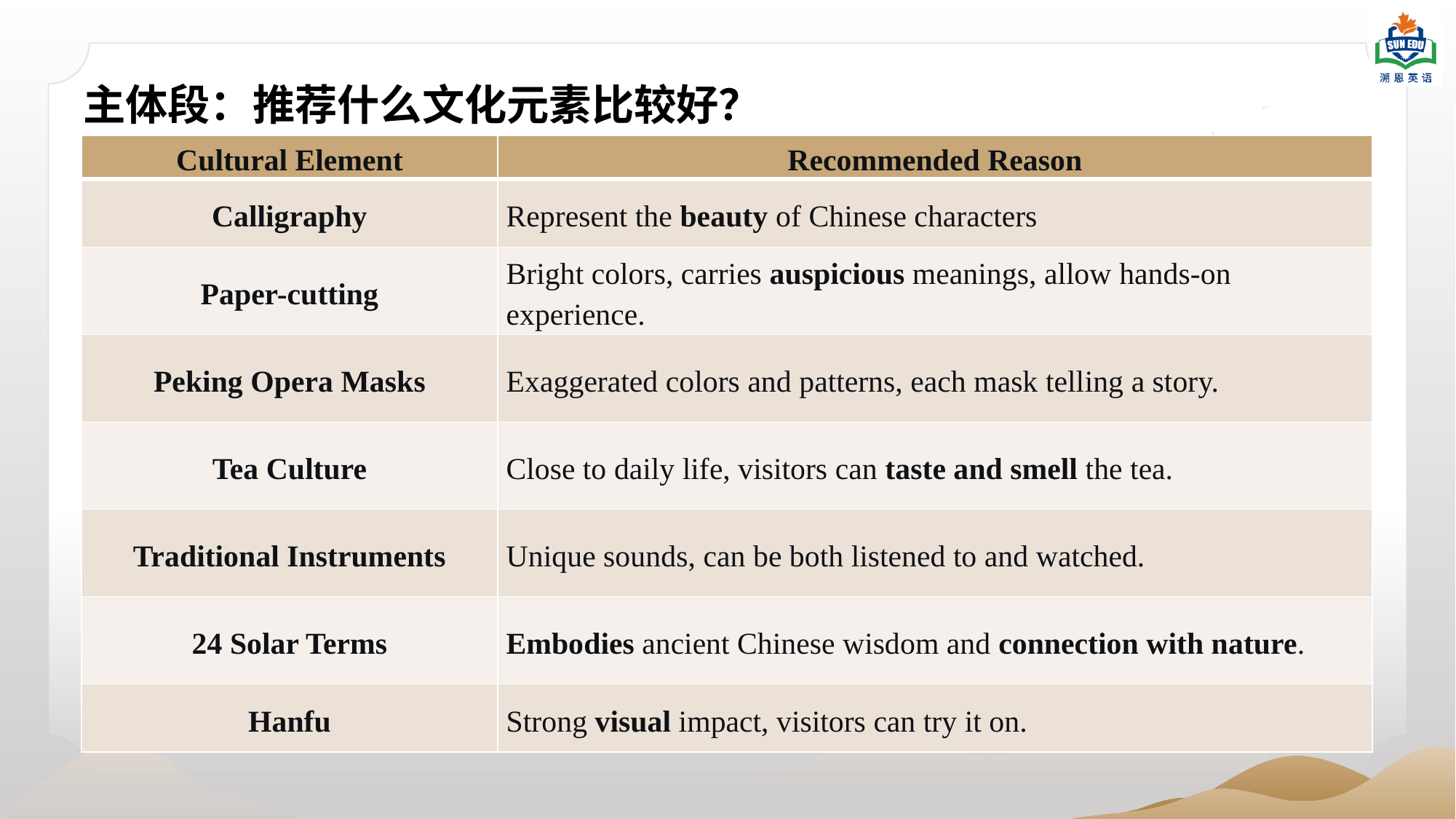

主体段：推荐什么文化元素比较好？
| Cultural Element | Recommended Reason |
| --- | --- |
| Calligraphy | Represent the beauty of Chinese characters |
| Paper-cutting | Bright colors, carries auspicious meanings, allow hands-on experience. |
| Peking Opera Masks | Exaggerated colors and patterns, each mask telling a story. |
| Tea Culture | Close to daily life, visitors can taste and smell the tea. |
| Traditional Instruments | Unique sounds, can be both listened to and watched. |
| 24 Solar Terms | Embodies ancient Chinese wisdom and connection with nature. |
| Hanfu | Strong visual impact, visitors can try it on. |